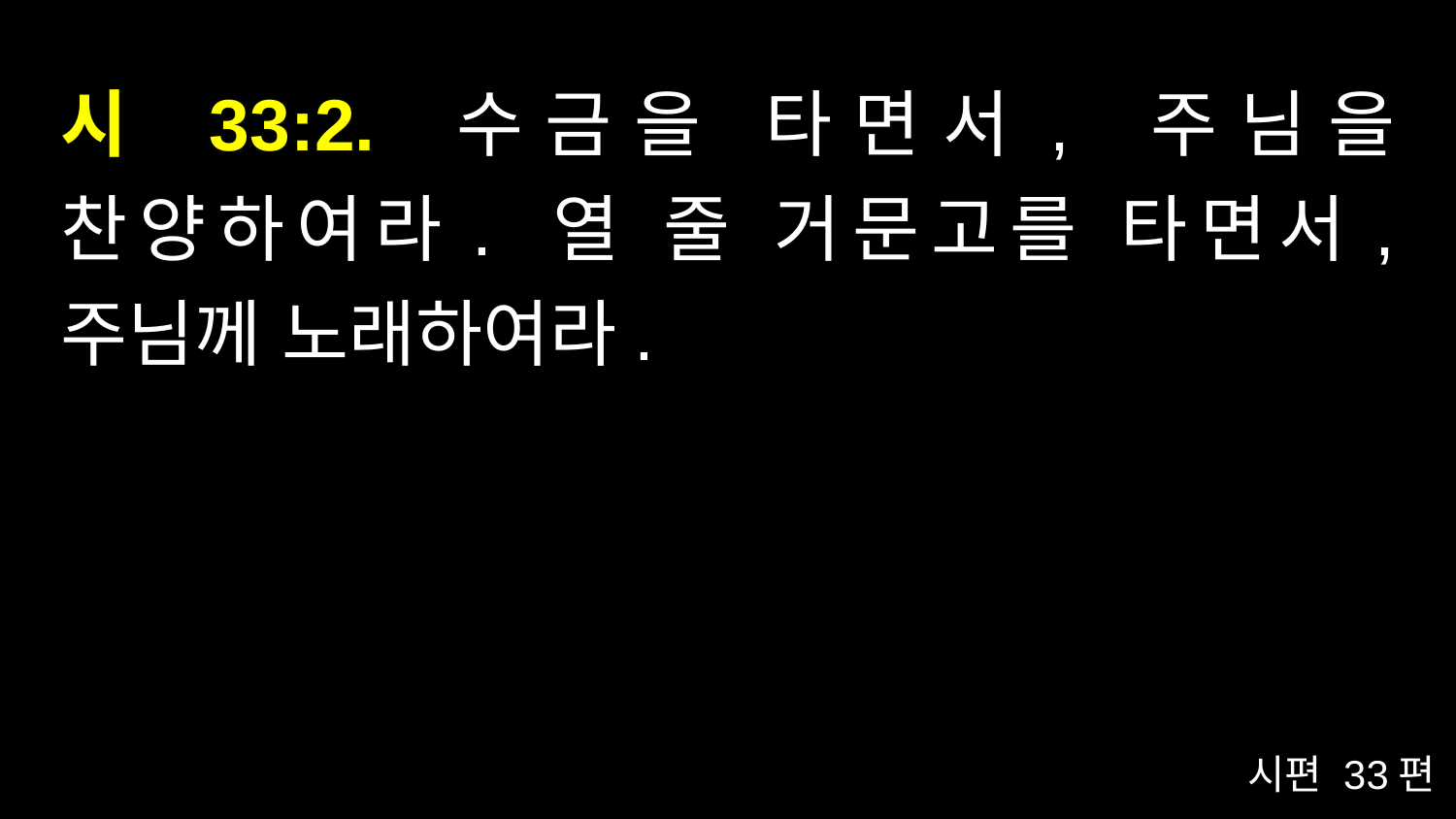

# 시 33:2. 수금을 타면서, 주님을 찬양하여라. 열 줄 거문고를 타면서, 주님께 노래하여라.
시편 33편